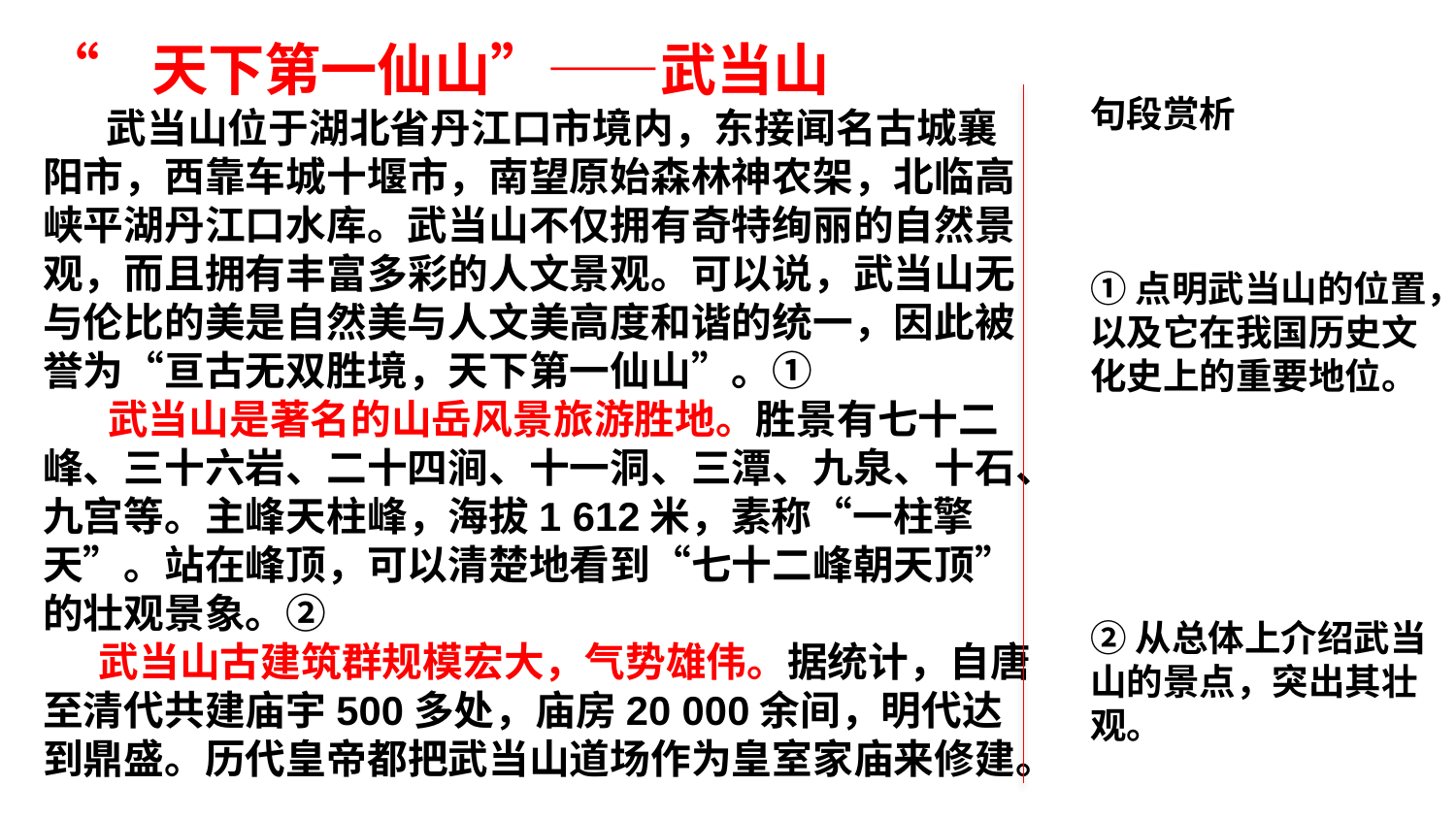

“   天下第一仙山”——武当山
      武当山位于湖北省丹江口市境内，东接闻名古城襄阳市，西靠车城十堰市，南望原始森林神农架，北临高峡平湖丹江口水库。武当山不仅拥有奇特绚丽的自然景观，而且拥有丰富多彩的人文景观。可以说，武当山无与伦比的美是自然美与人文美高度和谐的统一，因此被誉为“亘古无双胜境，天下第一仙山”。①
      武当山是著名的山岳风景旅游胜地。胜景有七十二峰、三十六岩、二十四涧、十一洞、三潭、九泉、十石、九宫等。主峰天柱峰，海拔1 612米，素称“一柱擎天”。站在峰顶，可以清楚地看到“七十二峰朝天顶”的壮观景象。②
     武当山古建筑群规模宏大，气势雄伟。据统计，自唐至清代共建庙宇500多处，庙房20 000余间，明代达到鼎盛。历代皇帝都把武当山道场作为皇室家庙来修建。
句段赏析

①点明武当山的位置，以及它在我国历史文化史上的重要地位。

②从总体上介绍武当山的景点，突出其壮观。